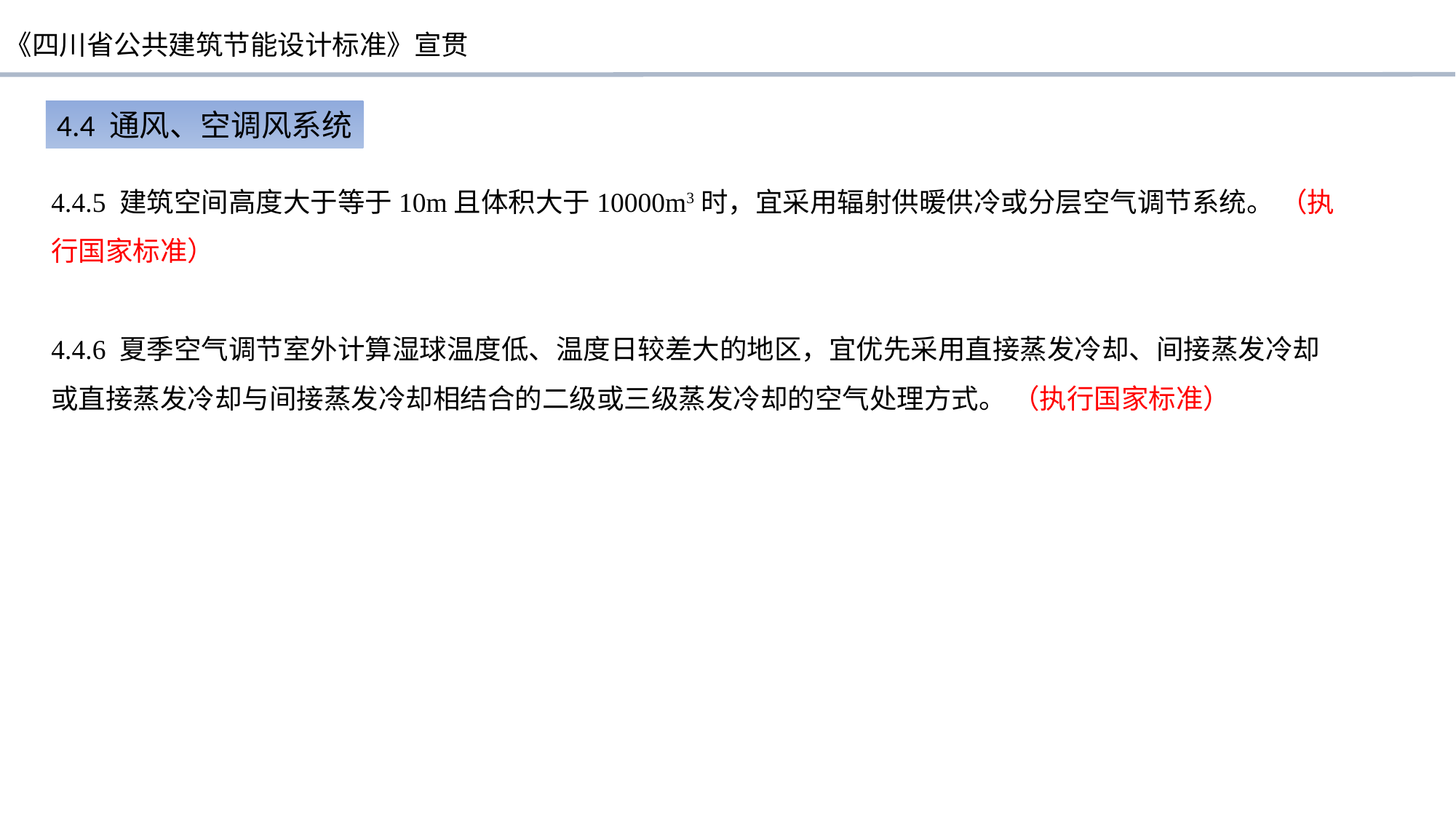

4.4 通风、空调风系统
4.4.5 建筑空间高度大于等于10m且体积大于10000m3时，宜采用辐射供暖供冷或分层空气调节系统。 （执行国家标准）

4.4.6 夏季空气调节室外计算湿球温度低、温度日较差大的地区，宜优先采用直接蒸发冷却、间接蒸发冷却或直接蒸发冷却与间接蒸发冷却相结合的二级或三级蒸发冷却的空气处理方式。 （执行国家标准）